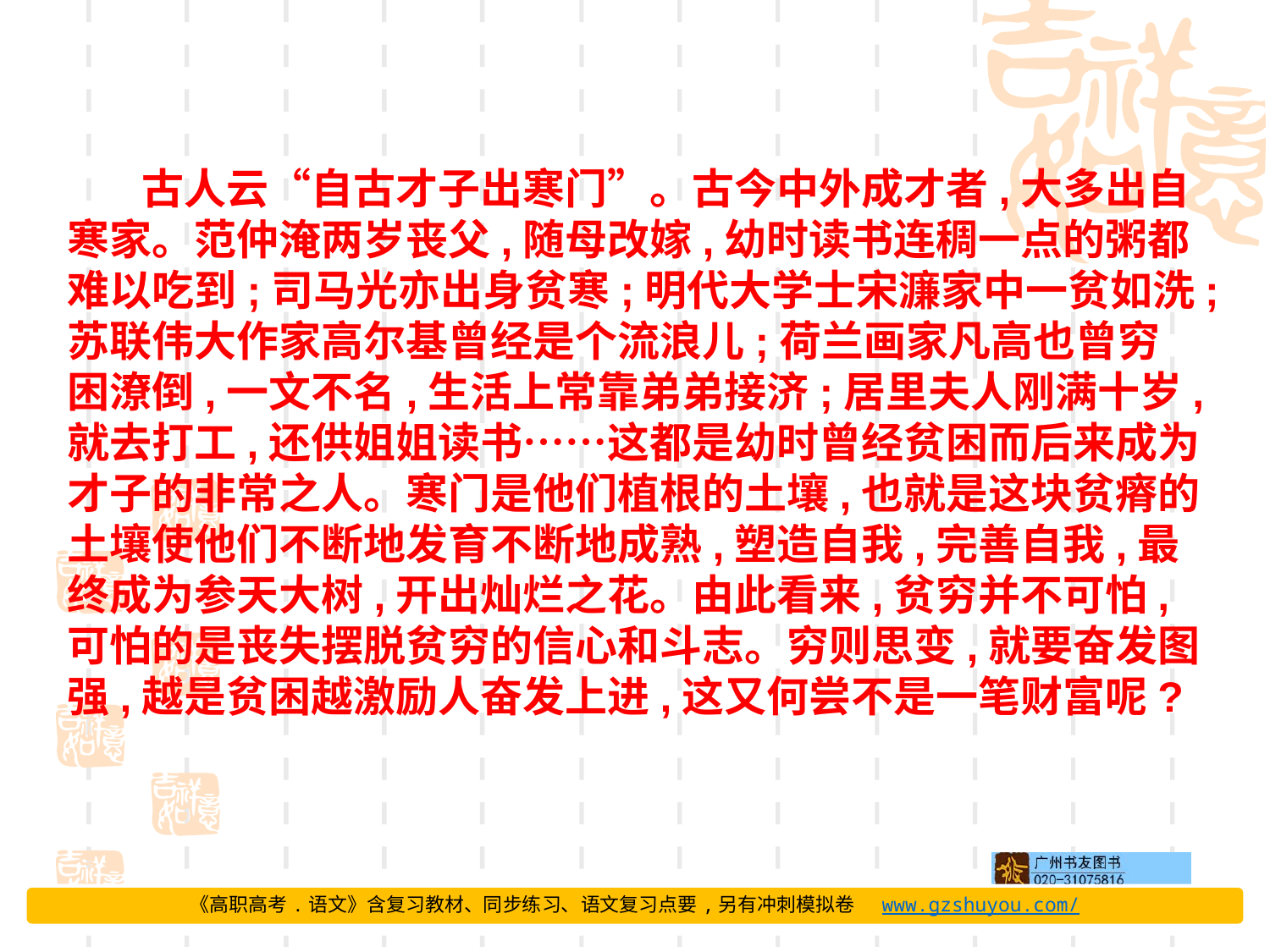

古人云“自古才子出寒门”。古今中外成才者,大多出自寒家。范仲淹两岁丧父,随母改嫁,幼时读书连稠一点的粥都难以吃到;司马光亦出身贫寒;明代大学士宋濂家中一贫如洗;苏联伟大作家高尔基曾经是个流浪儿;荷兰画家凡高也曾穷困潦倒,一文不名,生活上常靠弟弟接济;居里夫人刚满十岁,就去打工,还供姐姐读书……这都是幼时曾经贫困而后来成为才子的非常之人。寒门是他们植根的土壤,也就是这块贫瘠的土壤使他们不断地发育不断地成熟,塑造自我,完善自我,最终成为参天大树,开出灿烂之花。由此看来,贫穷并不可怕,可怕的是丧失摆脱贫穷的信心和斗志。穷则思变,就要奋发图强,越是贫困越激励人奋发上进,这又何尝不是一笔财富呢?